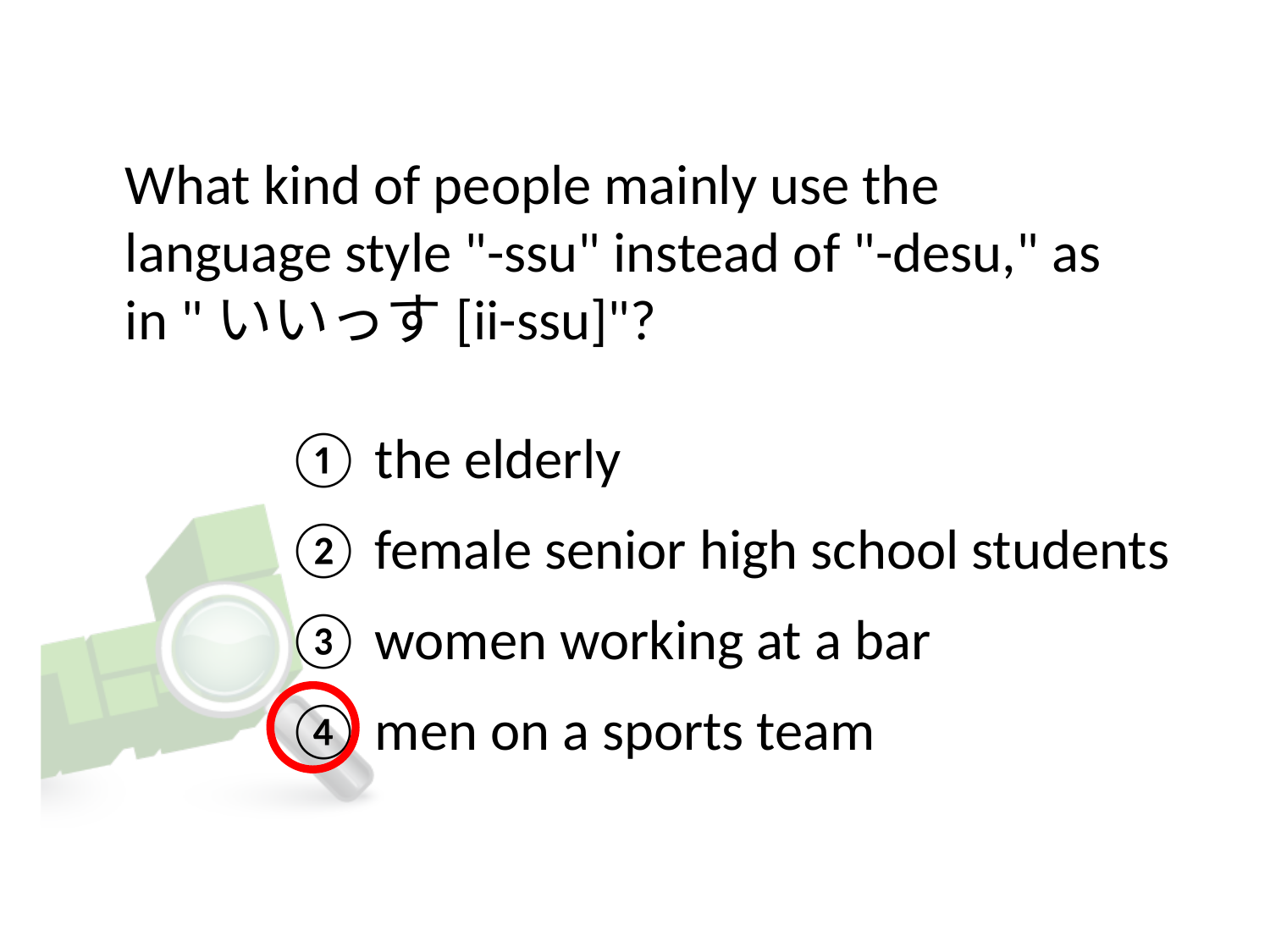

# What kind of people mainly use the language style "-ssu" instead of "-desu," as in "いいっす[ii-ssu]"?
① the elderly
② female senior high school students
③ women working at a bar
④ men on a sports team